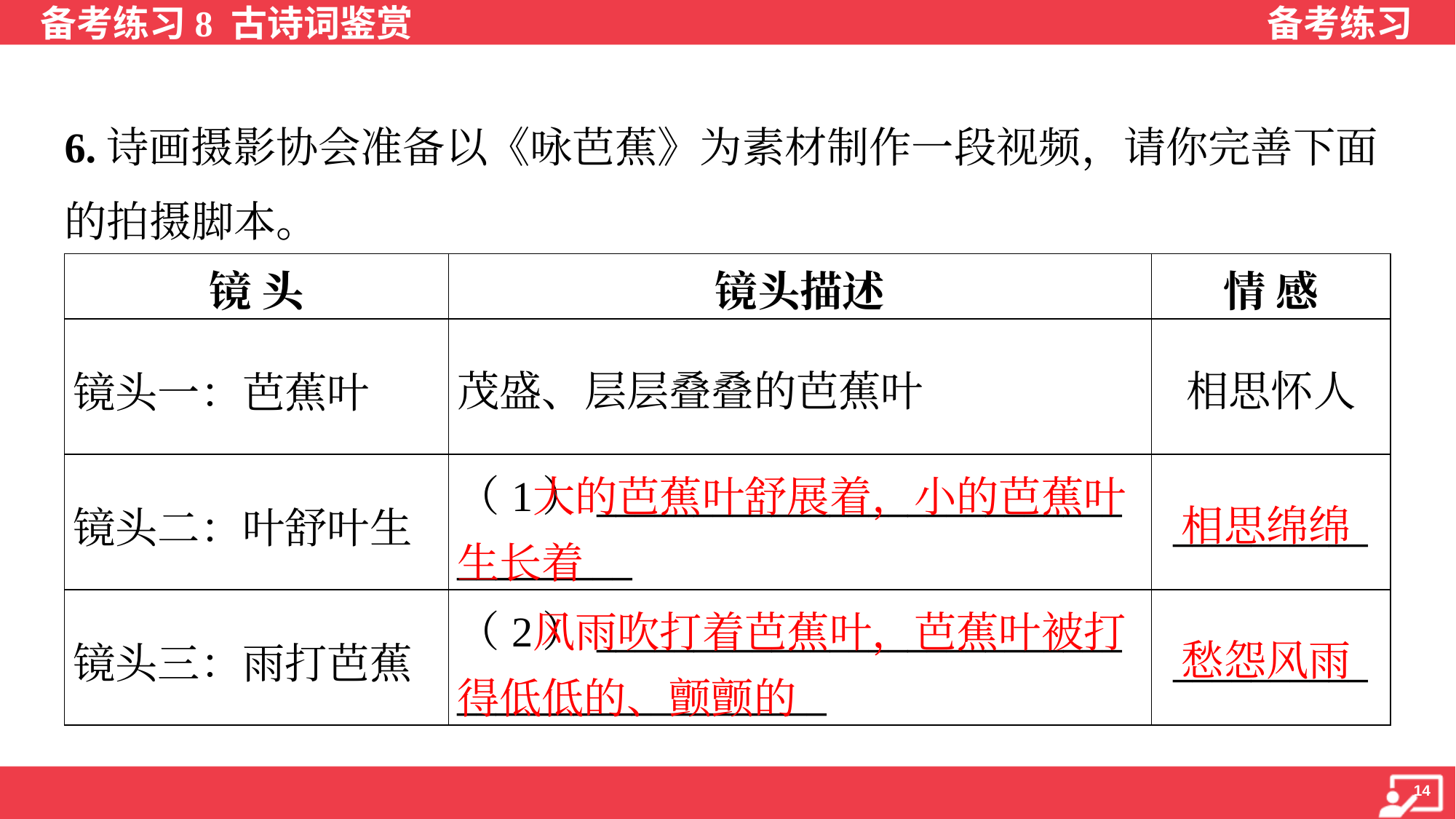

6.诗画摄影协会准备以《咏芭蕉》为素材制作一段视频，请你完善下面
的拍摄脚本。
| 镜 头 | 镜头描述 | 情 感 |
| --- | --- | --- |
| 镜头一：芭蕉叶 | 茂盛、层层叠叠的芭蕉叶 | 相思怀人 |
| 镜头二：叶舒叶生 | （1）\_\_\_\_\_\_\_\_\_\_\_\_\_\_\_\_\_\_\_\_\_\_\_\_\_\_\_ \_\_\_\_\_\_\_\_\_ | \_\_\_\_\_\_\_\_\_\_ |
| 镜头三：雨打芭蕉 | （2）\_\_\_\_\_\_\_\_\_\_\_\_\_\_\_\_\_\_\_\_\_\_\_\_\_\_\_ \_\_\_\_\_\_\_\_\_\_\_\_\_\_\_\_\_\_\_ | \_\_\_\_\_\_\_\_\_\_ |
      大的芭蕉叶舒展着，小的芭蕉叶生长着
相思绵绵
      风雨吹打着芭蕉叶，芭蕉叶被打得低低的、颤颤的
愁怨风雨